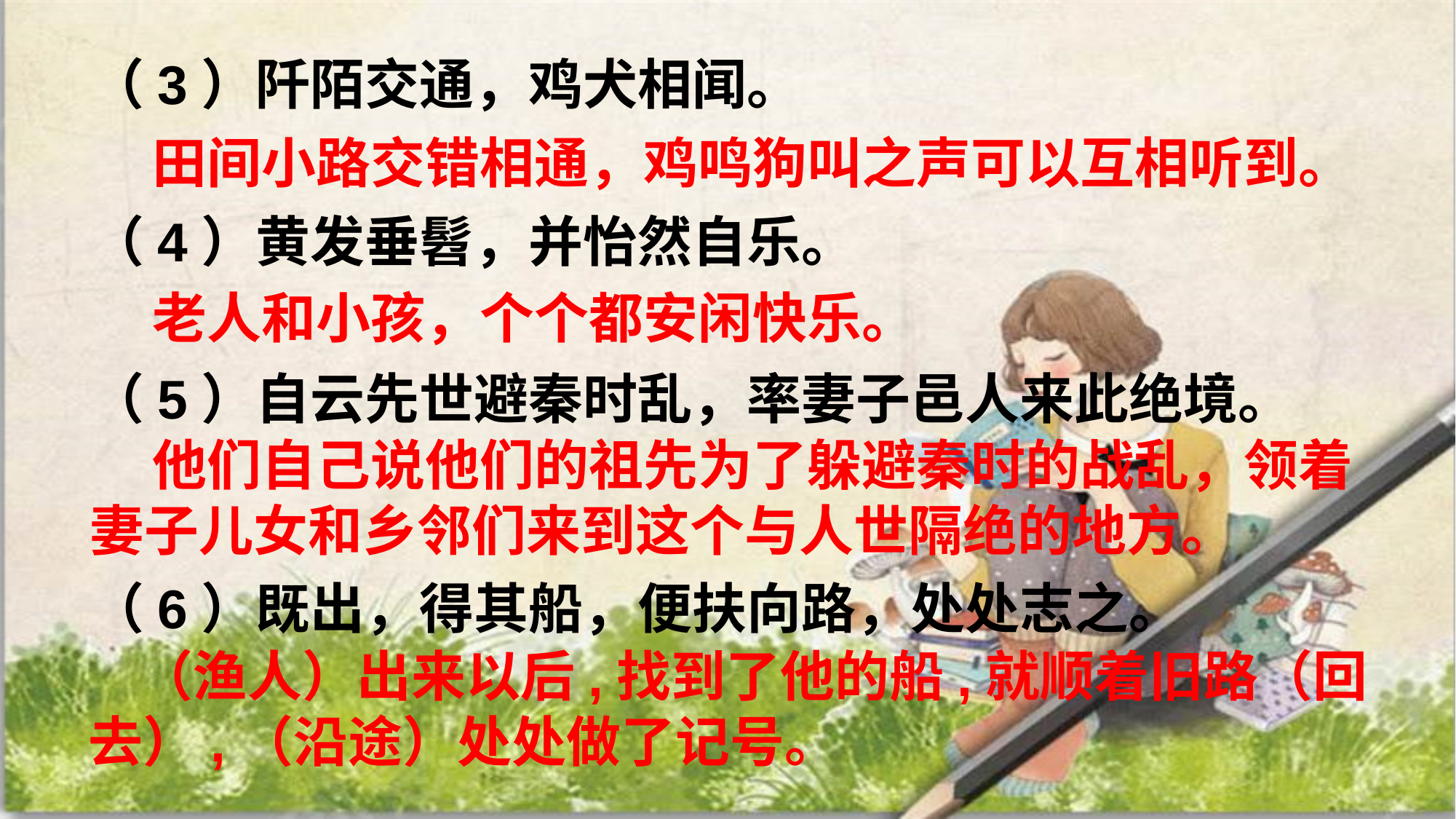

（3）阡陌交通，鸡犬相闻。

（4）黄发垂髫，并怡然自乐。

（5）自云先世避秦时乱，率妻子邑人来此绝境。

（6）既出，得其船，便扶向路，处处志之。

    田间小路交错相通，鸡鸣狗叫之声可以互相听到。
    老人和小孩，个个都安闲快乐。
    他们自己说他们的祖先为了躲避秦时的战乱，领着妻子儿女和乡邻们来到这个与人世隔绝的地方。
   （渔人）出来以后,找到了他的船,就顺着旧路（回去）,（沿途）处处做了记号。